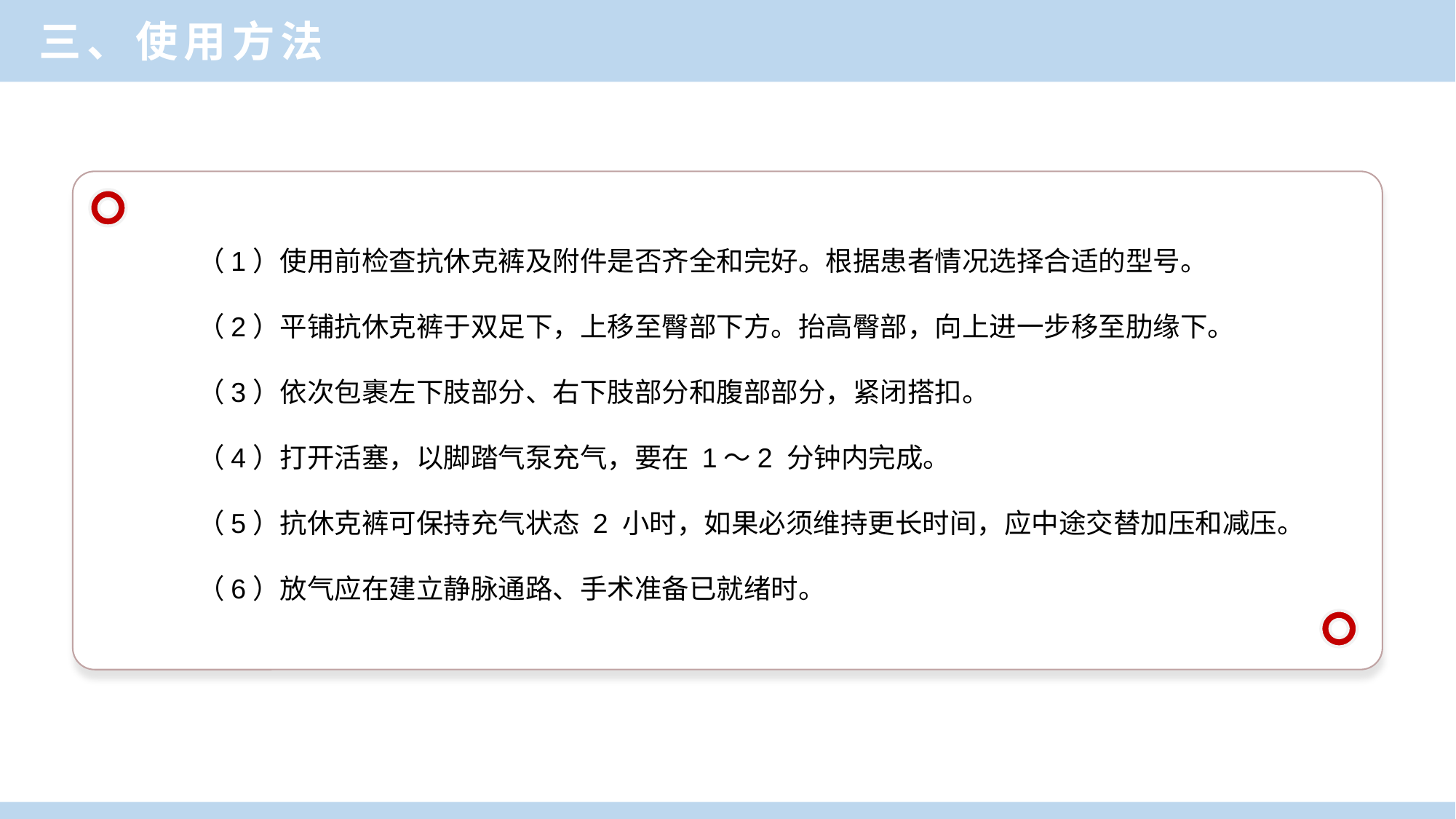

三、使用方法

（1）使用前检查抗休克裤及附件是否齐全和完好。根据患者情况选择合适的型号。
（2）平铺抗休克裤于双足下，上移至臀部下方。抬高臀部，向上进一步移至肋缘下。
（3）依次包裹左下肢部分、右下肢部分和腹部部分，紧闭搭扣。
（4）打开活塞，以脚踏气泵充气，要在 1～2 分钟内完成。
（5）抗休克裤可保持充气状态 2 小时，如果必须维持更长时间，应中途交替加压和减压。
（6）放气应在建立静脉通路、手术准备已就绪时。